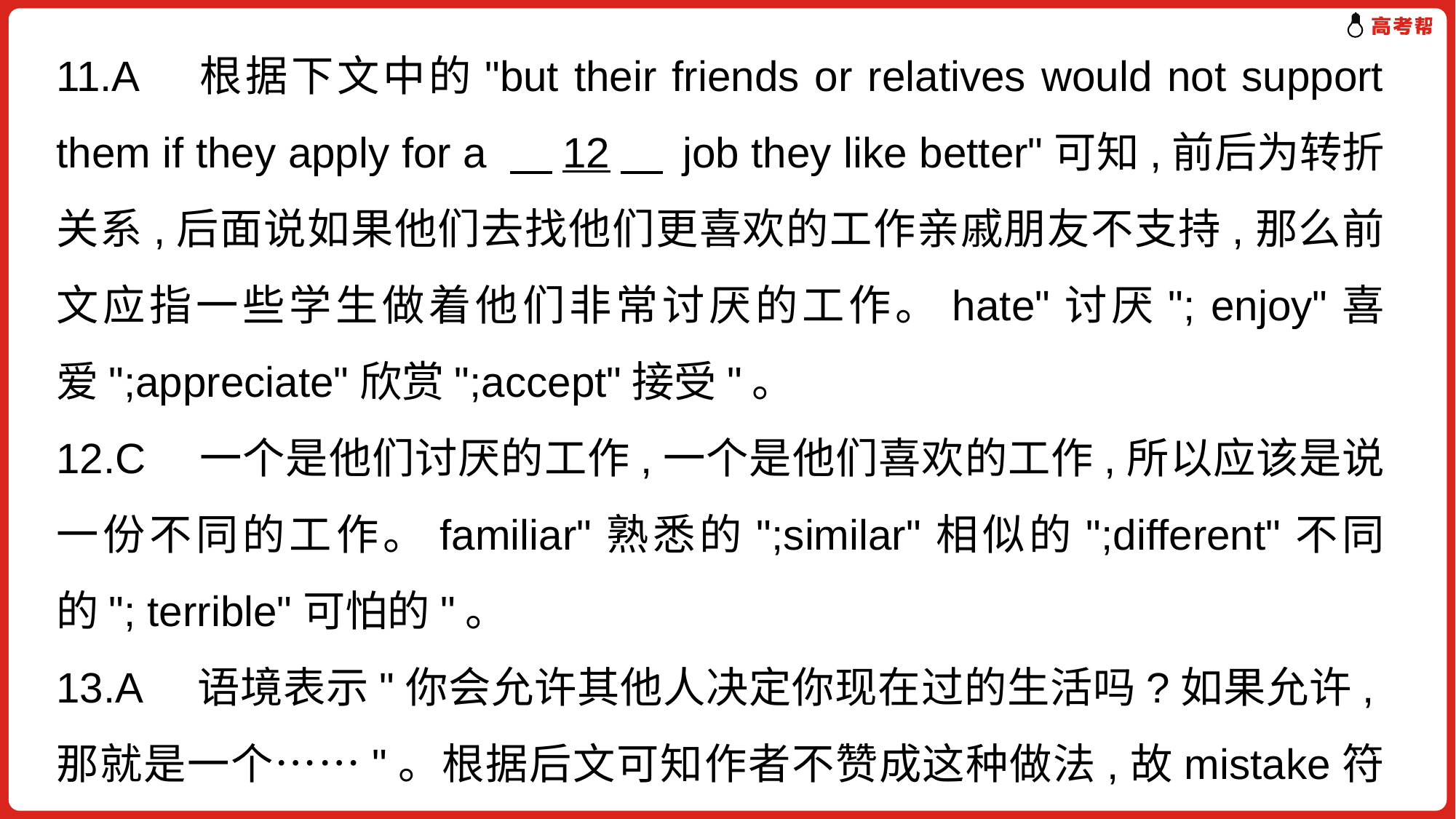

11.A　根据下文中的"but their friends or relatives would not support them if they apply for a 　12　 job they like better"可知,前后为转折关系,后面说如果他们去找他们更喜欢的工作亲戚朋友不支持,那么前文应指一些学生做着他们非常讨厌的工作。hate"讨厌"; enjoy"喜爱";appreciate"欣赏";accept"接受"。
12.C　一个是他们讨厌的工作,一个是他们喜欢的工作,所以应该是说一份不同的工作。familiar"熟悉的";similar"相似的";different"不同的"; terrible"可怕的"。
13.A　语境表示"你会允许其他人决定你现在过的生活吗?如果允许,那就是一个……"。根据后文可知作者不赞成这种做法,故mistake符合语